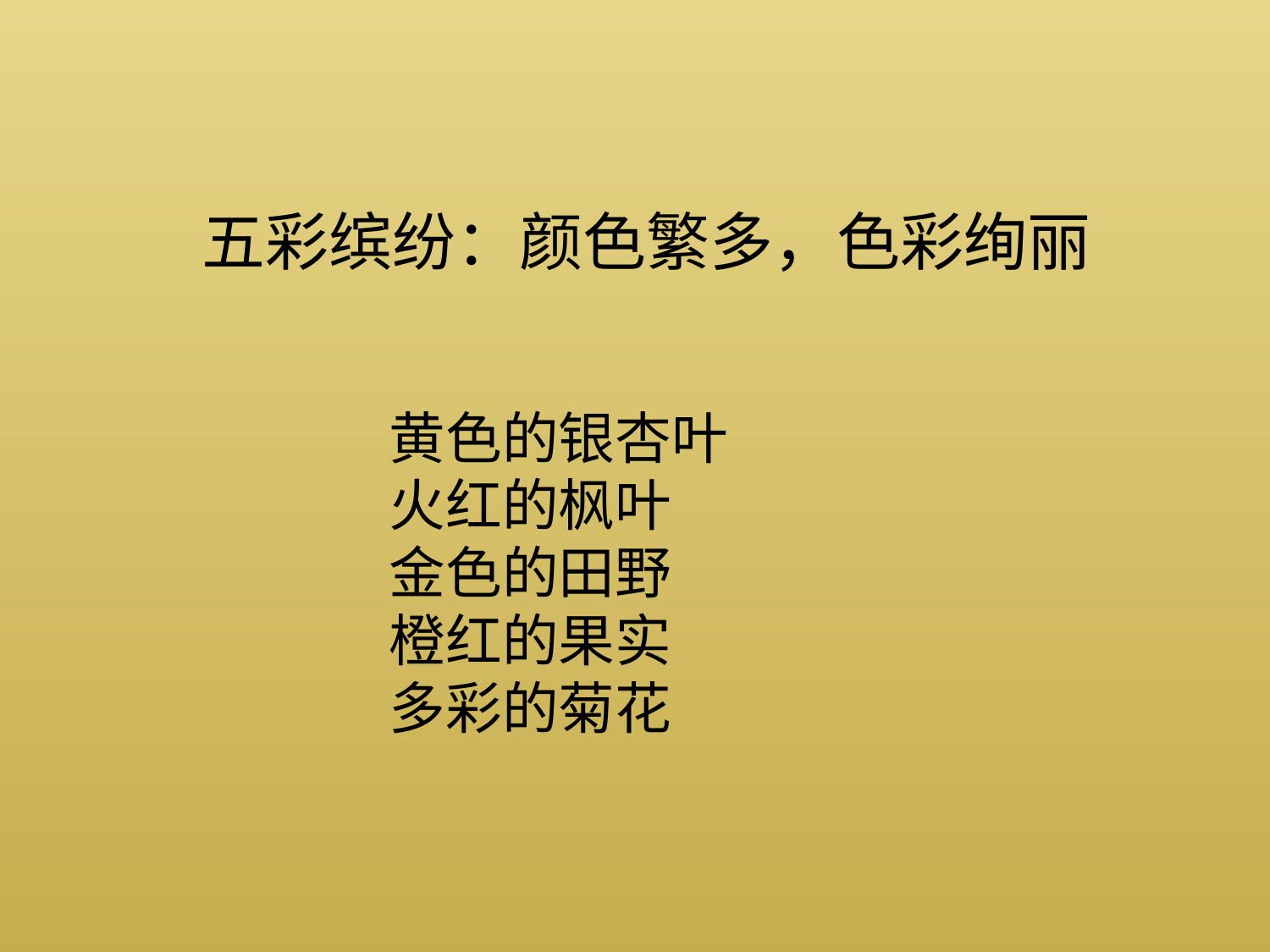

五彩缤纷：颜色繁多，色彩绚丽
黄色的银杏叶
火红的枫叶
金色的田野
橙红的果实
多彩的菊花